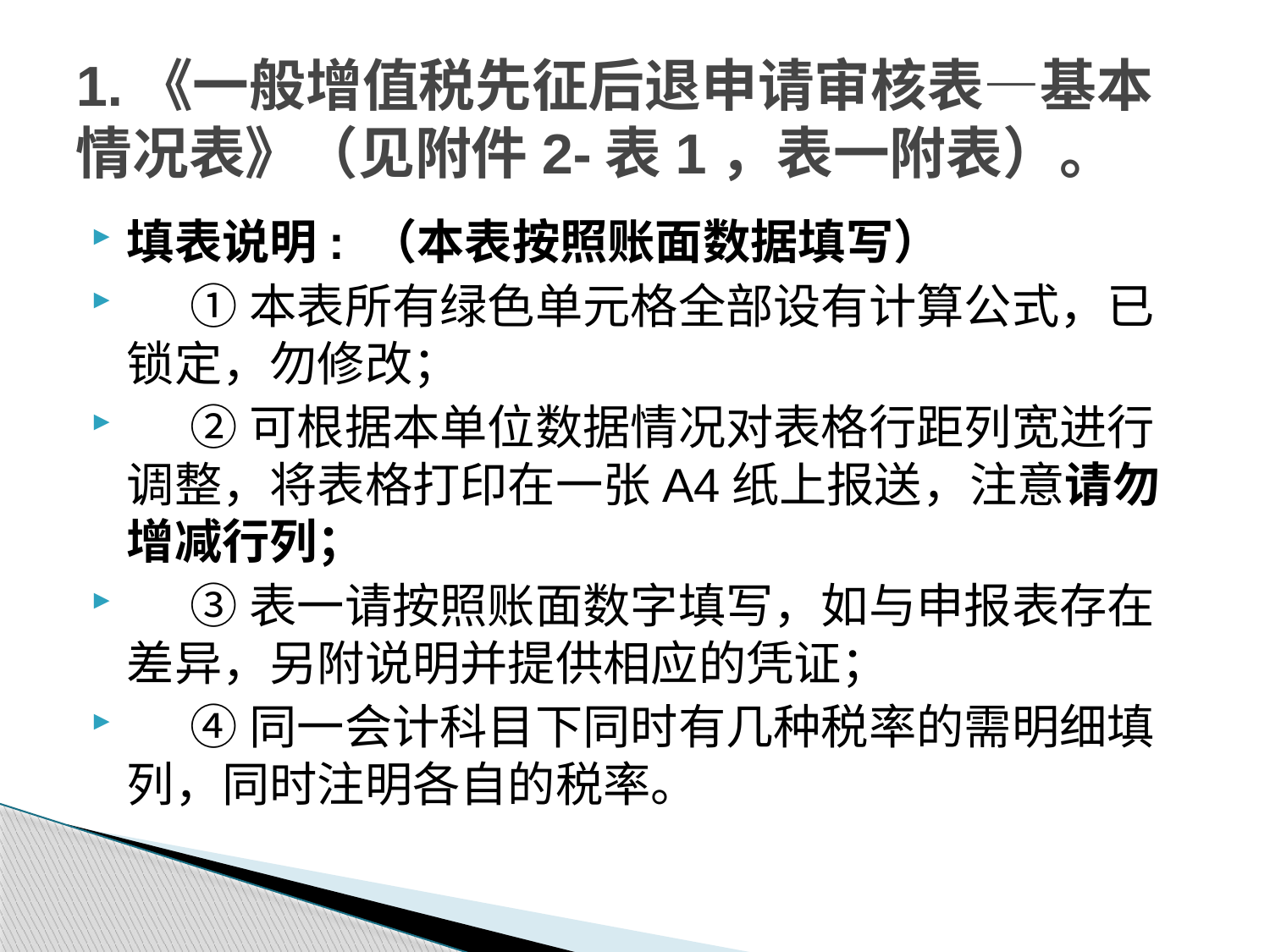

# 1.《一般增值税先征后退申请审核表—基本情况表》（见附件2-表1，表一附表）。
填表说明: （本表按照账面数据填写）
      ①本表所有绿色单元格全部设有计算公式，已锁定，勿修改；
      ②可根据本单位数据情况对表格行距列宽进行调整，将表格打印在一张A4纸上报送，注意请勿增减行列；
      ③表一请按照账面数字填写，如与申报表存在差异，另附说明并提供相应的凭证；
      ④同一会计科目下同时有几种税率的需明细填列，同时注明各自的税率。